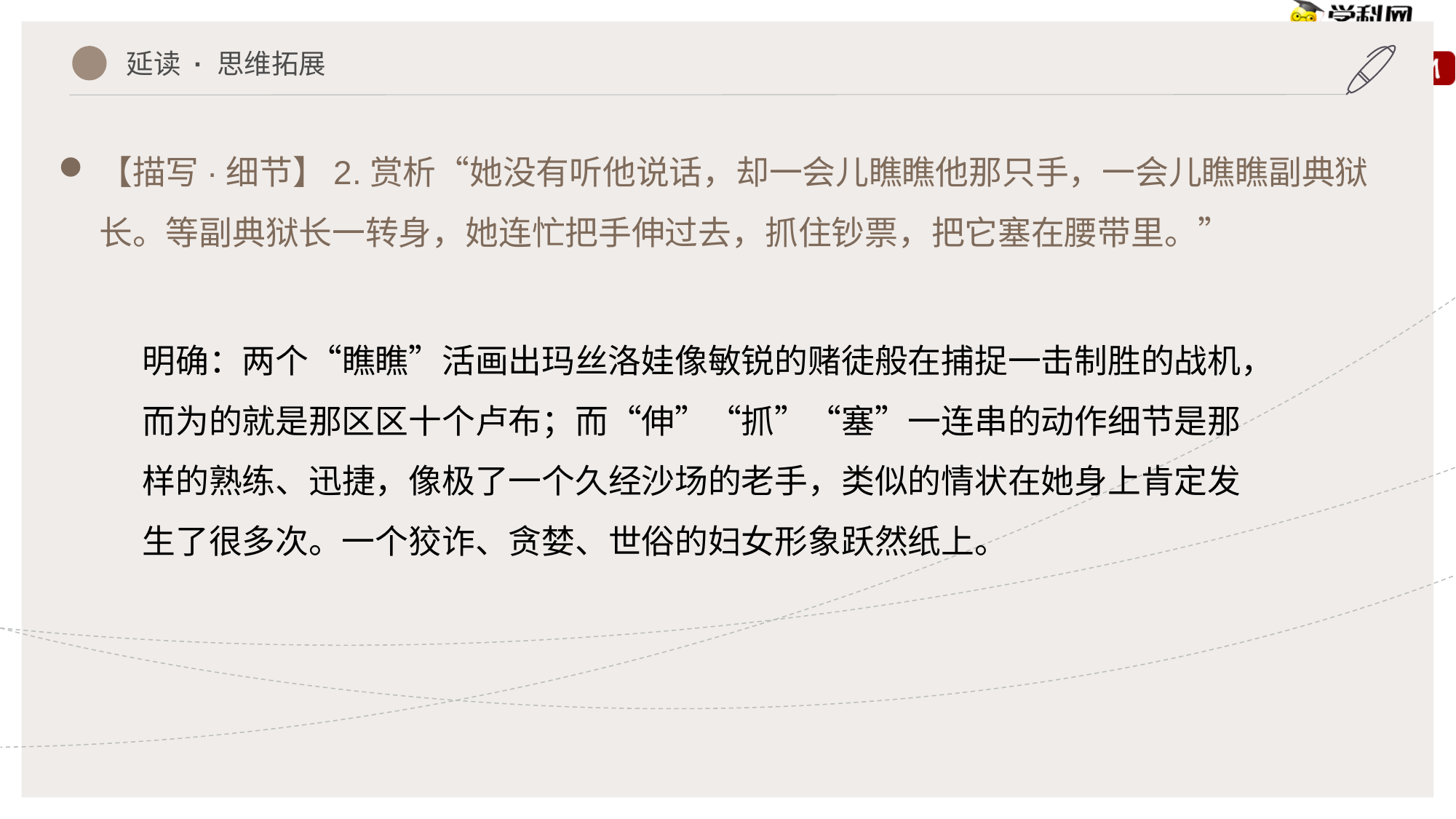

延读 · 思维拓展

【描写·细节】2.赏析“她没有听他说话，却一会儿瞧瞧他那只手，一会儿瞧瞧副典狱长。等副典狱长一转身，她连忙把手伸过去，抓住钞票，把它塞在腰带里。”

明确：两个“瞧瞧”活画出玛丝洛娃像敏锐的赌徒般在捕捉一击制胜的战机，而为的就是那区区十个卢布；而“伸”“抓”“塞”一连串的动作细节是那样的熟练、迅捷，像极了一个久经沙场的老手，类似的情状在她身上肯定发生了很多次。一个狡诈、贪婪、世俗的妇女形象跃然纸上。